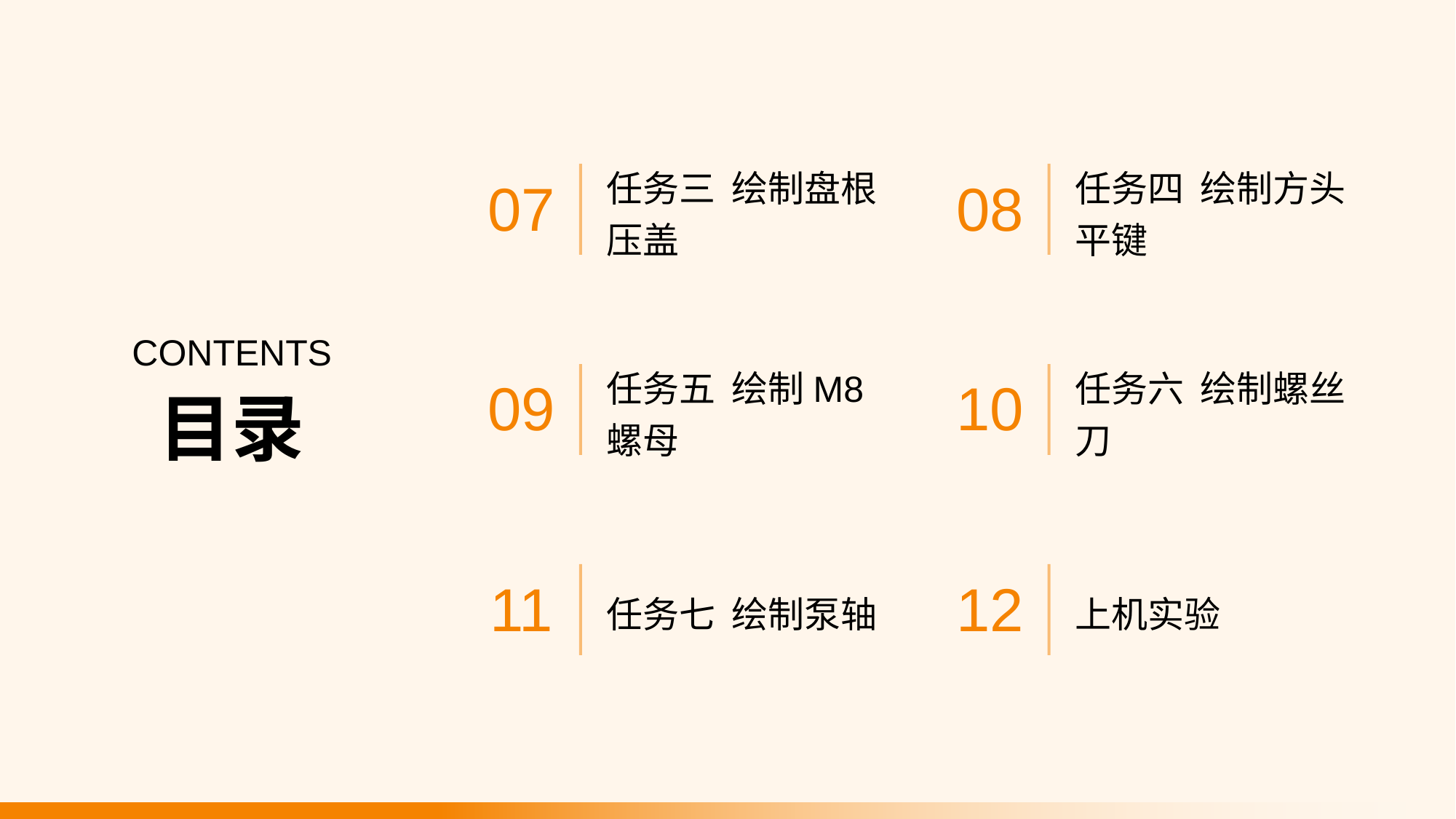

任务三  绘制盘根压盖
任务四  绘制方头平键

07
08
CONTENTS
任务五  绘制M8螺母
任务六  绘制螺丝刀

09
10
目录
任务七  绘制泵轴
上机实验

11
12